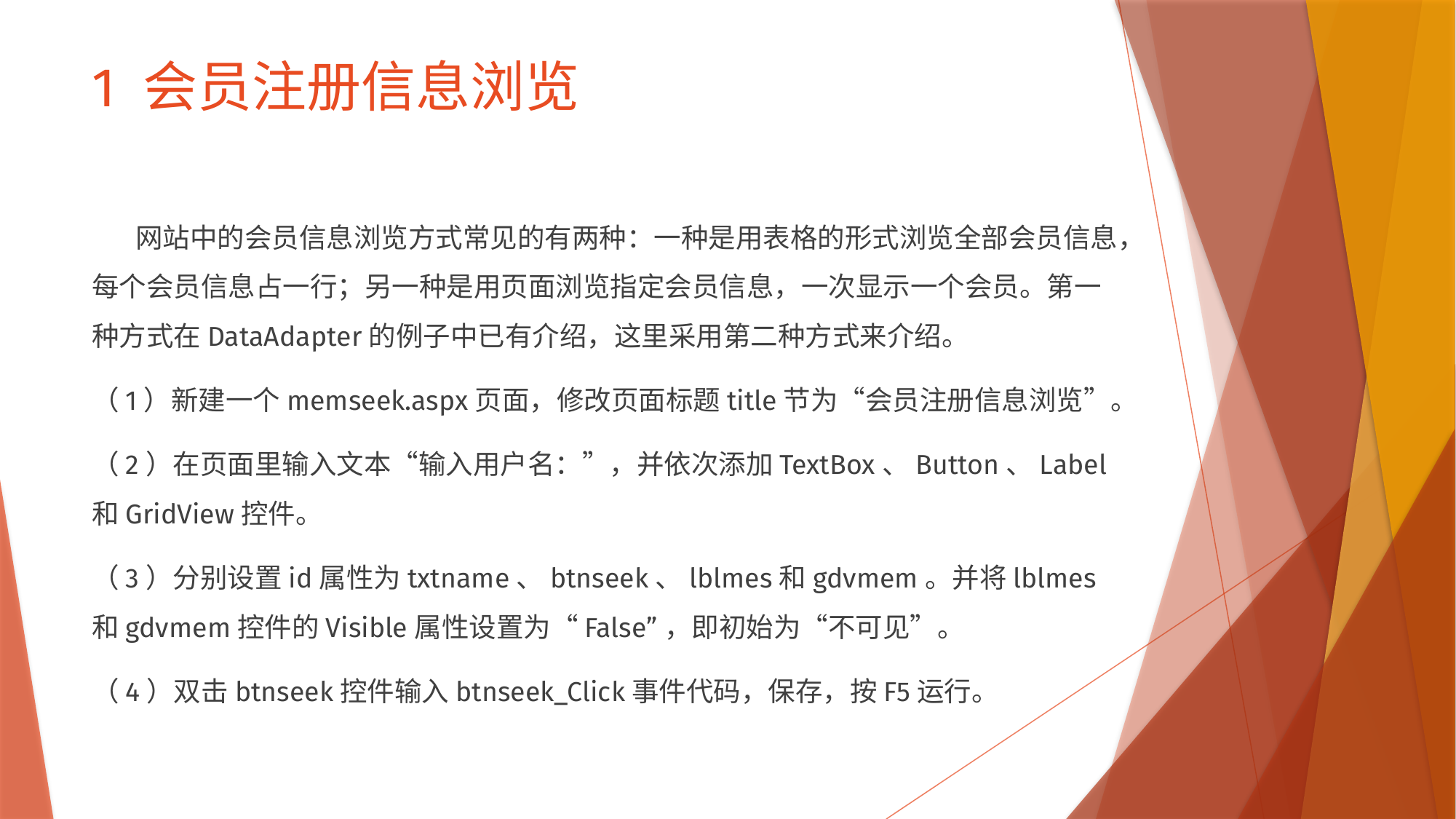

# 1 会员注册信息浏览
      网站中的会员信息浏览方式常见的有两种：一种是用表格的形式浏览全部会员信息，每个会员信息占一行；另一种是用页面浏览指定会员信息，一次显示一个会员。第一种方式在DataAdapter的例子中已有介绍，这里采用第二种方式来介绍。
（1）新建一个memseek.aspx页面，修改页面标题title节为“会员注册信息浏览”。
（2）在页面里输入文本“输入用户名：”，并依次添加TextBox、Button、Label和GridView控件。
（3）分别设置id属性为txtname、btnseek、lblmes和gdvmem。并将lblmes和gdvmem控件的Visible属性设置为“False”，即初始为“不可见”。
（4）双击btnseek控件输入btnseek_Click事件代码，保存，按F5运行。